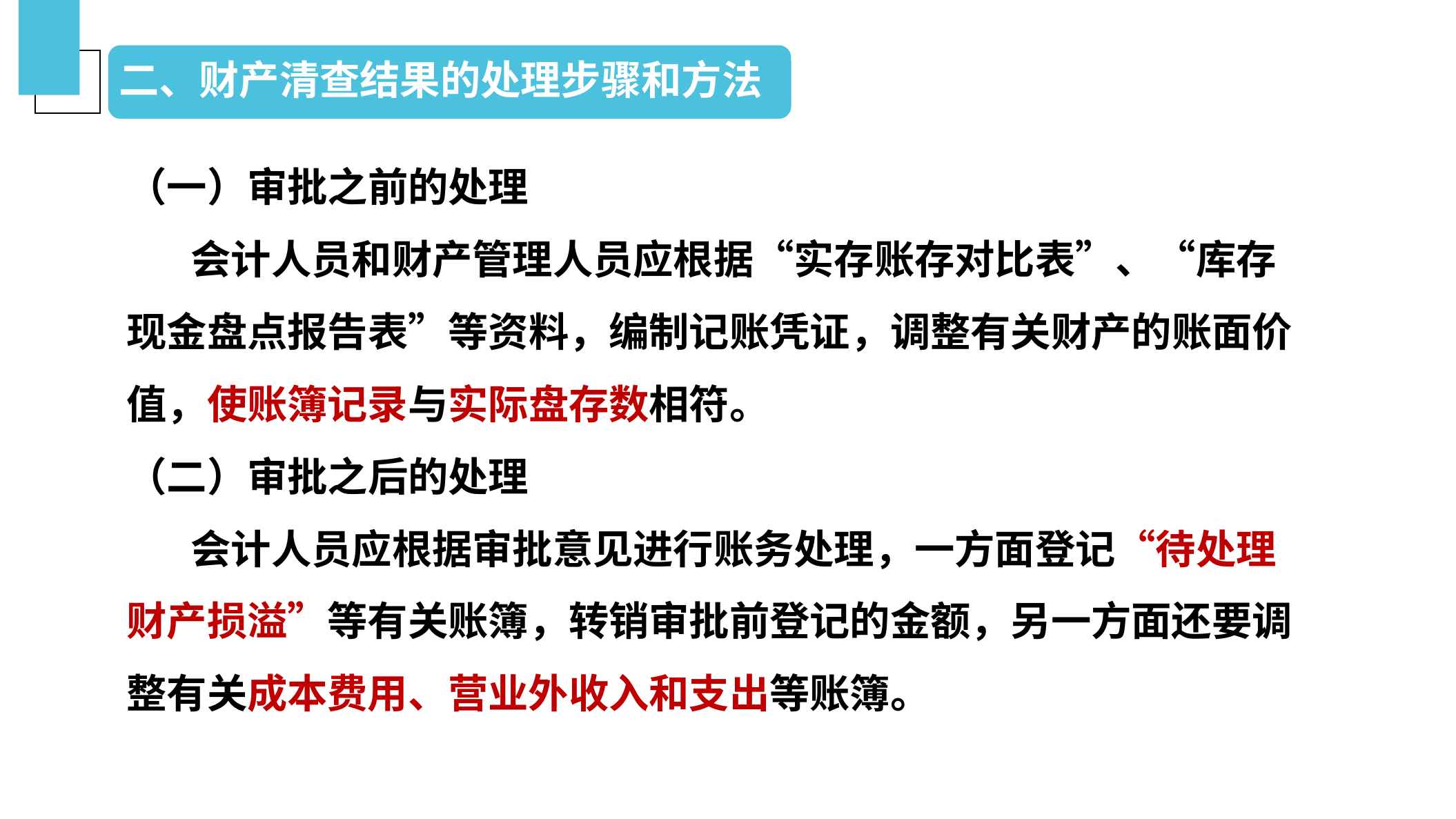

二、财产清查结果的处理步骤和方法
（一）审批之前的处理
      会计人员和财产管理人员应根据“实存账存对比表”、“库存现金盘点报告表”等资料，编制记账凭证，调整有关财产的账面价值，使账簿记录与实际盘存数相符。
（二）审批之后的处理
      会计人员应根据审批意见进行账务处理，一方面登记“待处理财产损溢”等有关账簿，转销审批前登记的金额，另一方面还要调整有关成本费用、营业外收入和支出等账簿。